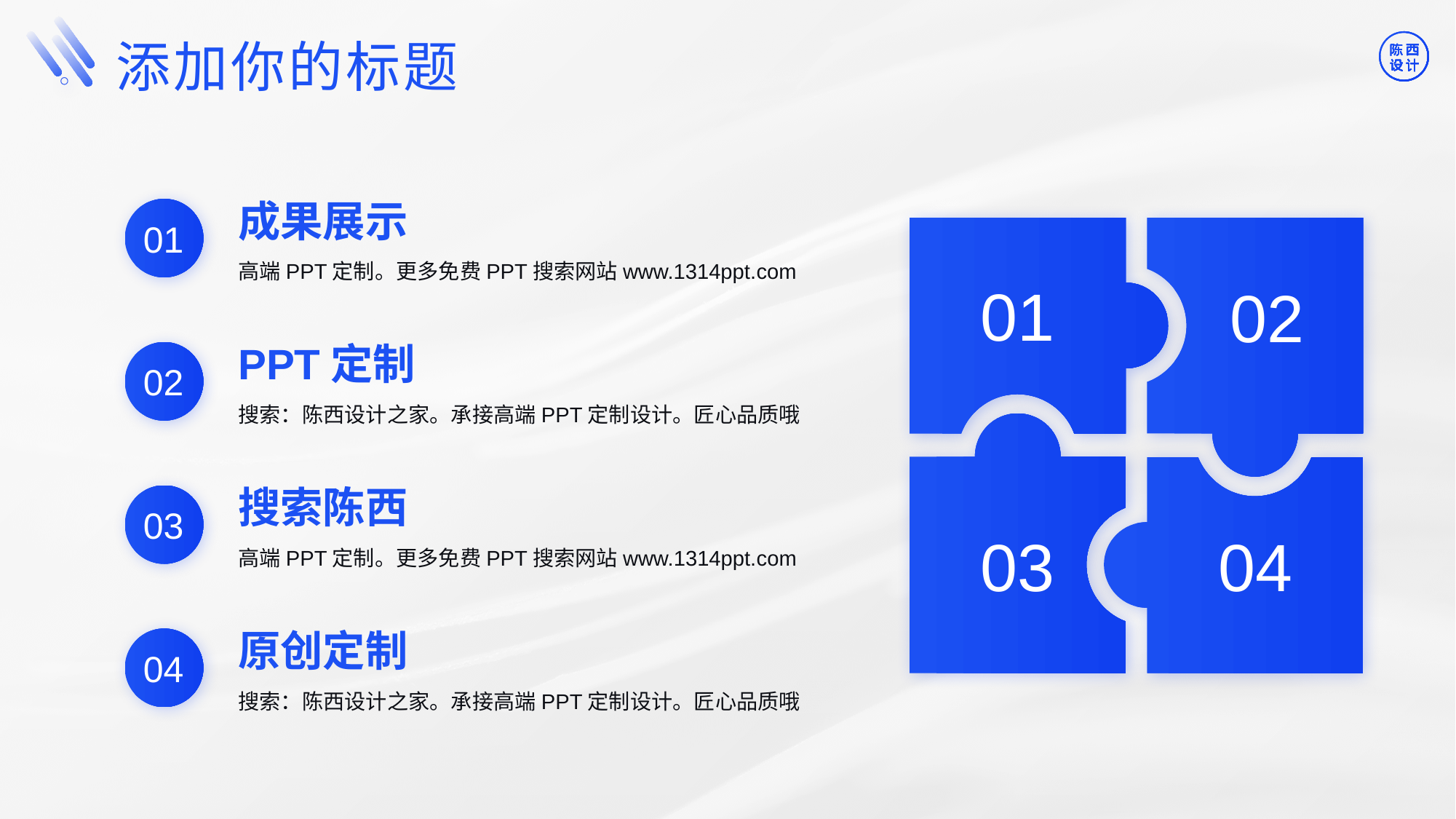

©版权所有：陈西设计之家(微信号：2090298045）
©版权所属公司：合肥陈西文化传媒科技有限公司
©版权所有：陈西设计之家(微信号：2090298045）
©版权所属公司：合肥陈西文化传媒科技有限公司
添加你的标题

成果展示
01

高端PPT定制。更多免费PPT搜索网站www.1314ppt.com
01
02

PPT定制
02

搜索：陈西设计之家。承接高端PPT定制设计。匠心品质哦

搜索陈西
03

03
04
高端PPT定制。更多免费PPT搜索网站www.1314ppt.com

原创定制
04

搜索：陈西设计之家。承接高端PPT定制设计。匠心品质哦
©版权所有：陈西设计之家(微信号：2090298045）
©版权所属公司：合肥陈西文化传媒科技有限公司